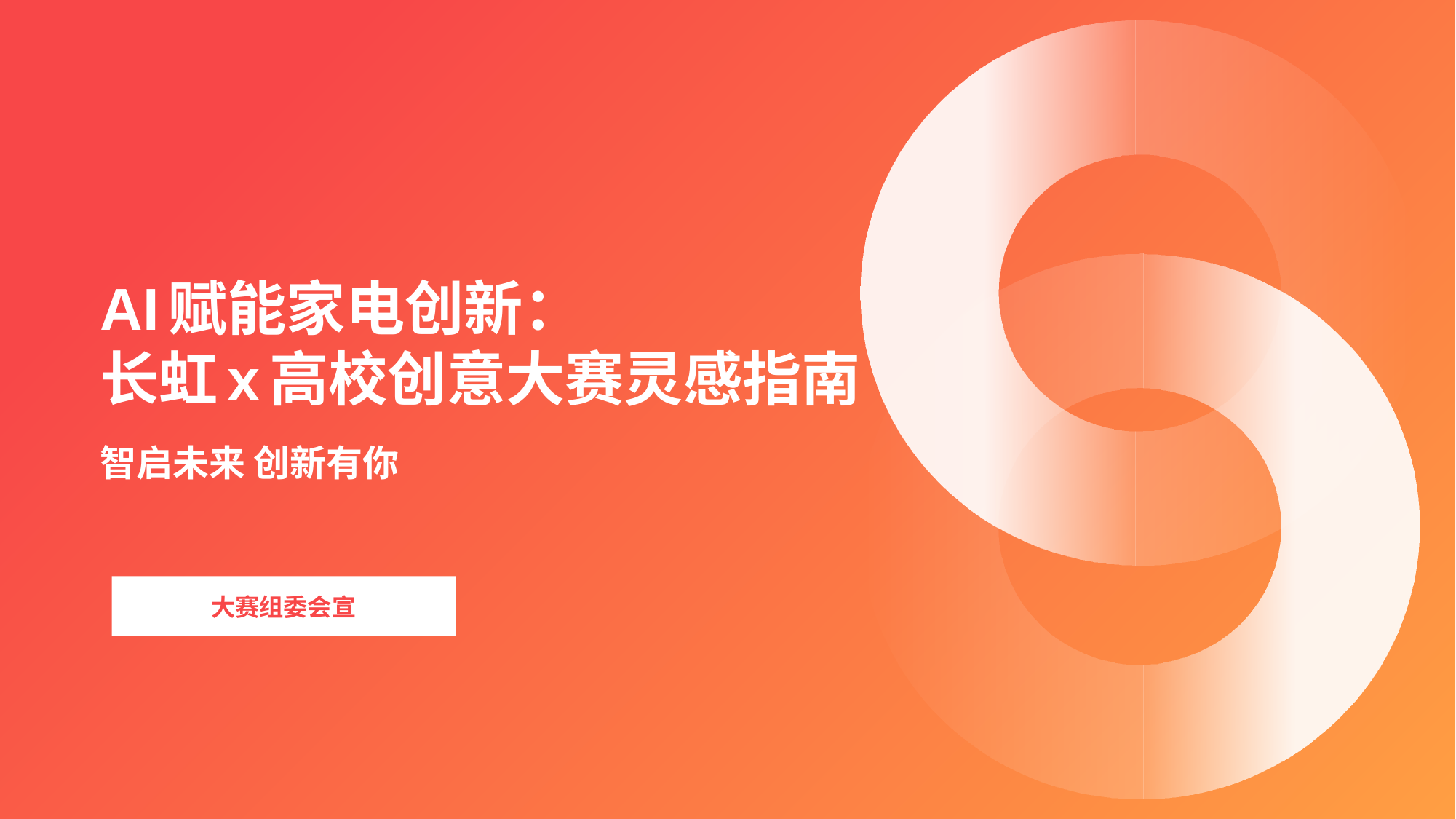

# AI赋能家电创新： 长虹x高校创意大赛灵感指南
智启未来 创新有你
大赛组委会宣